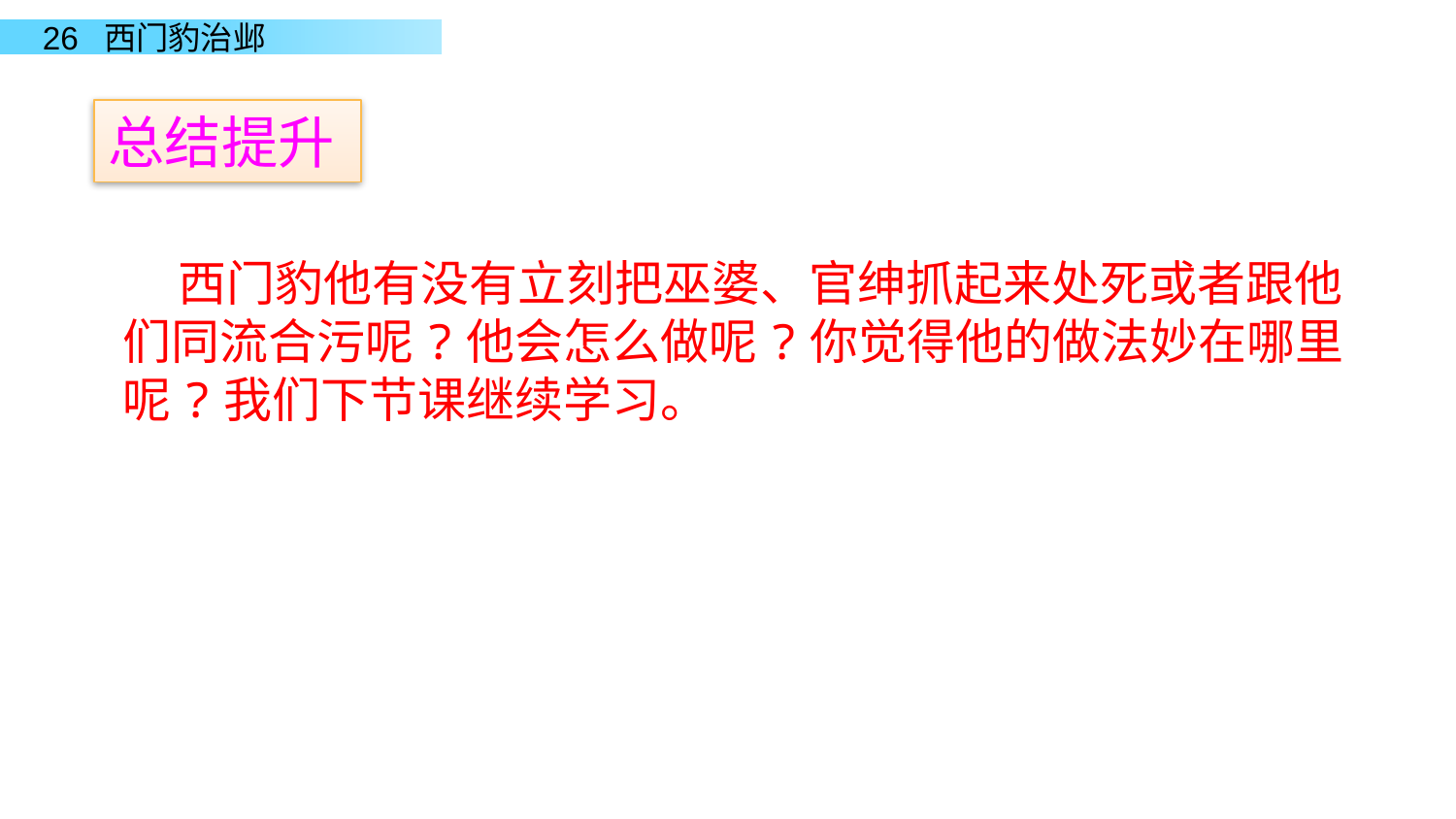

总结提升
    西门豹他有没有立刻把巫婆、官绅抓起来处死或者跟他们同流合污呢?他会怎么做呢?你觉得他的做法妙在哪里呢?我们下节课继续学习。